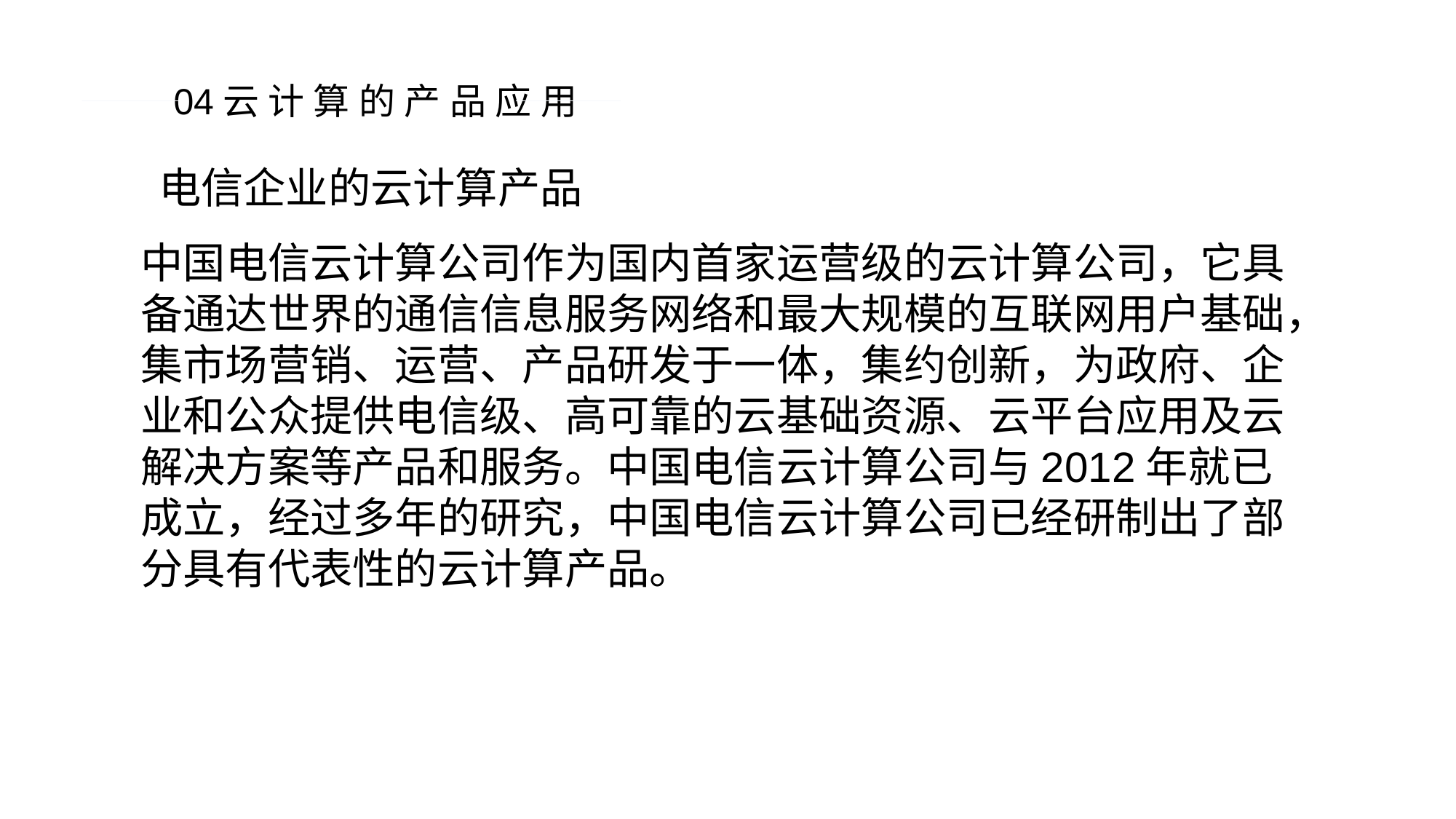

04云计算的产品应用
电信企业的云计算产品
中国电信云计算公司作为国内首家运营级的云计算公司，它具备通达世界的通信信息服务网络和最大规模的互联网用户基础，集市场营销、运营、产品研发于一体，集约创新，为政府、企业和公众提供电信级、高可靠的云基础资源、云平台应用及云解决方案等产品和服务。中国电信云计算公司与2012年就已成立，经过多年的研究，中国电信云计算公司已经研制出了部分具有代表性的云计算产品。